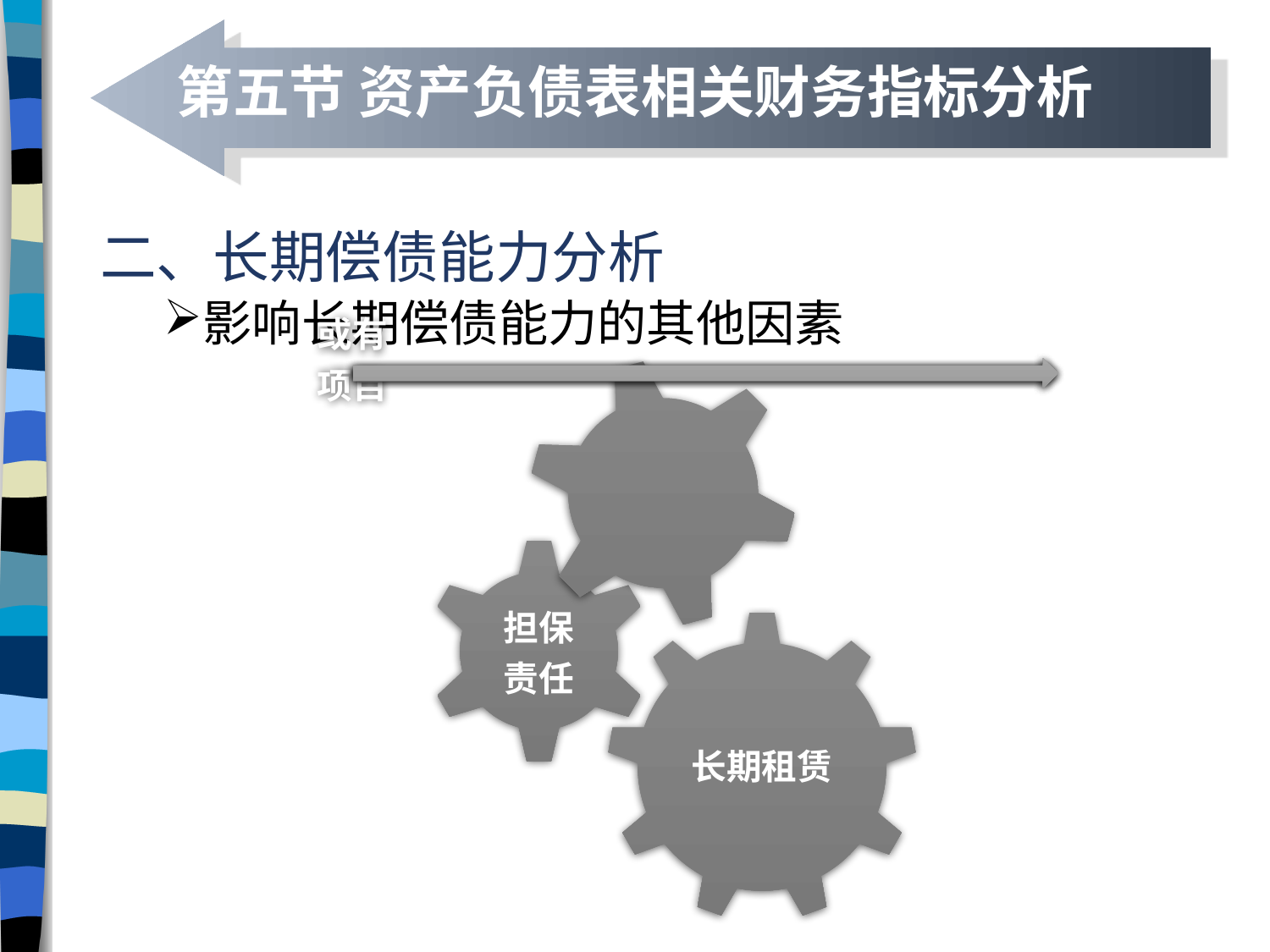

# 第五节 资产负债表相关财务指标分析
二、长期偿债能力分析
影响长期偿债能力的其他因素
长期租赁
担保责任
或有项目